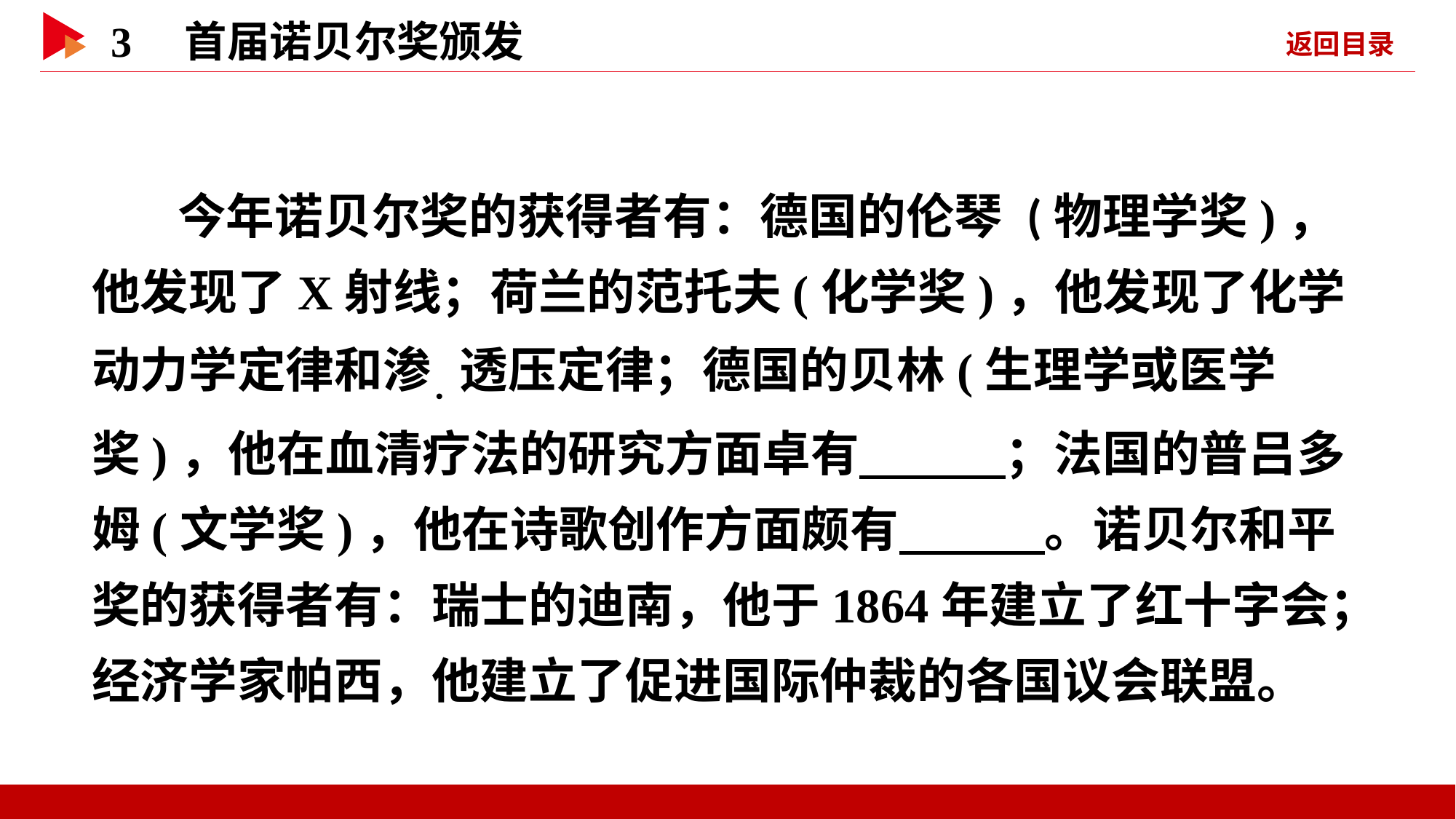

今年诺贝尔奖的获得者有：德国的伦琴 (物理学奖)，他发现了X射线；荷兰的范托夫(化学奖)，他发现了化学动力学定律和渗．透压定律；德国的贝林(生理学或医学奖)，他在血清疗法的研究方面卓有　　　；法国的普吕多姆(文学奖)，他在诗歌创作方面颇有　　　。诺贝尔和平奖的获得者有：瑞士的迪南，他于1864年建立了红十字会；经济学家帕西，他建立了促进国际仲裁的各国议会联盟。